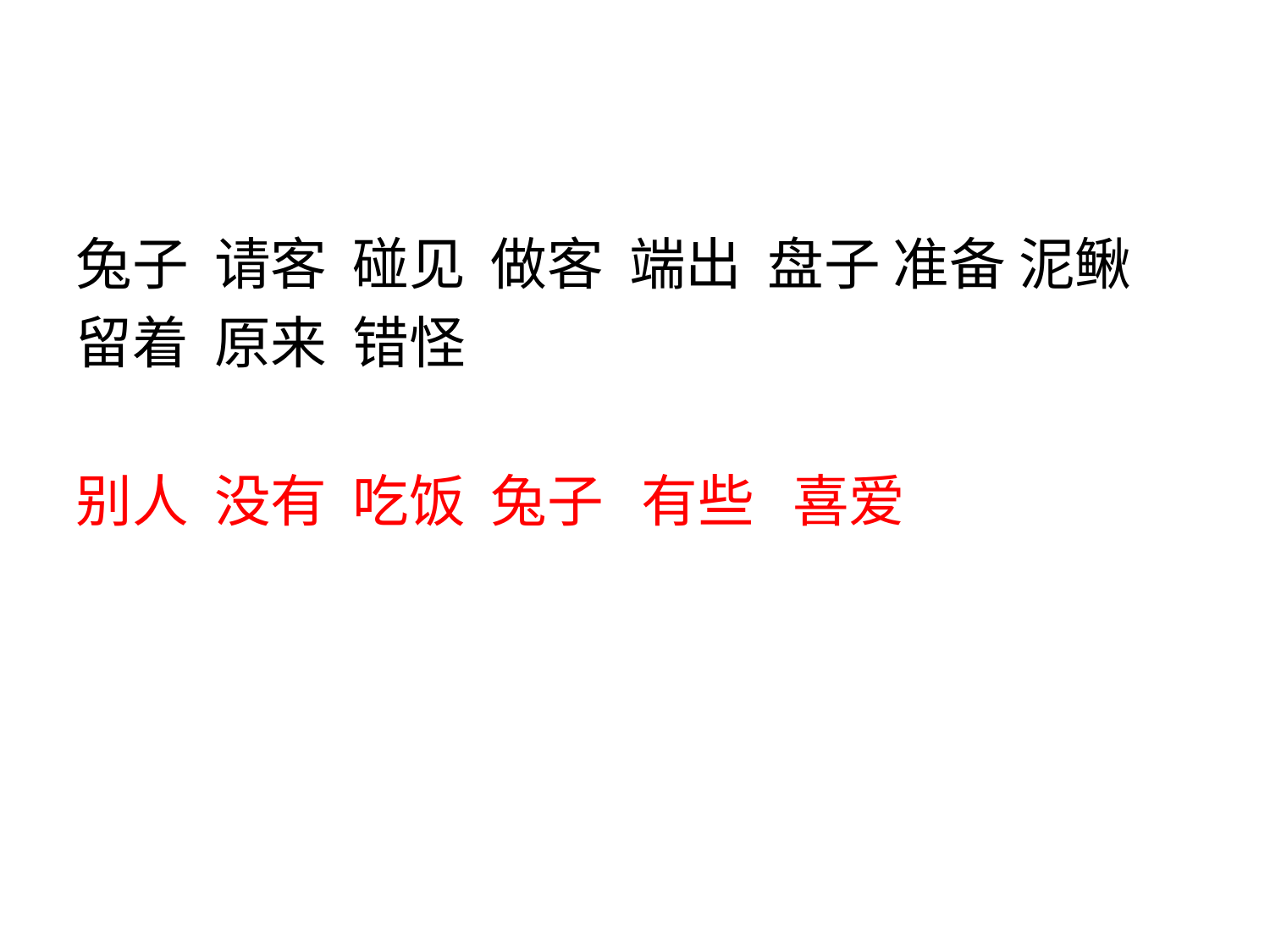

#
兔子  请客  碰见  做客  端出  盘子 准备 泥鳅
留着  原来  错怪

别人  没有  吃饭  兔子   有些   喜爱